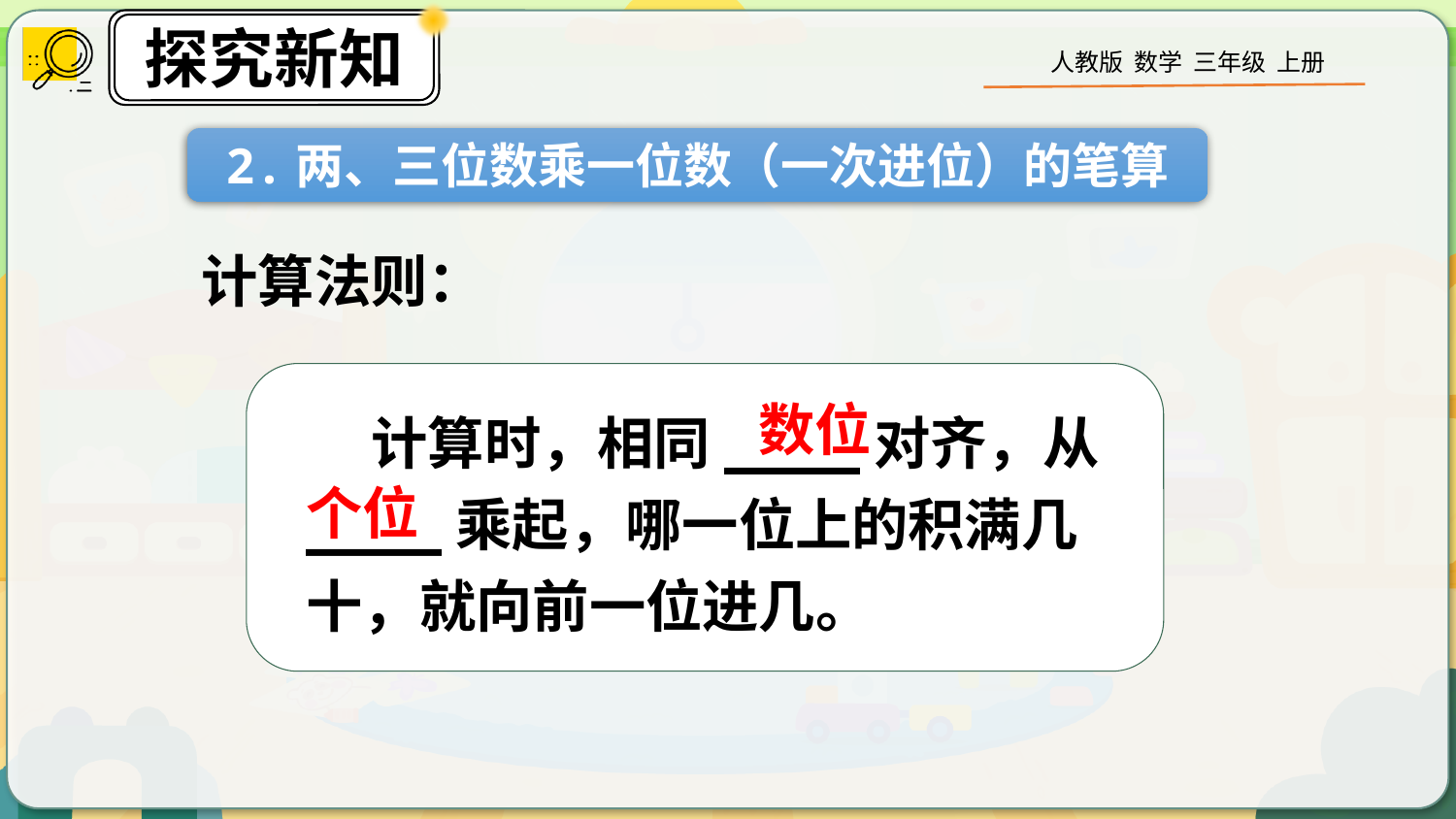

2.两、三位数乘一位数（一次进位）的笔算
计算法则：

    计算时，相同____对齐，从____乘起，哪一位上的积满几十，就向前一位进几。
数位
个位